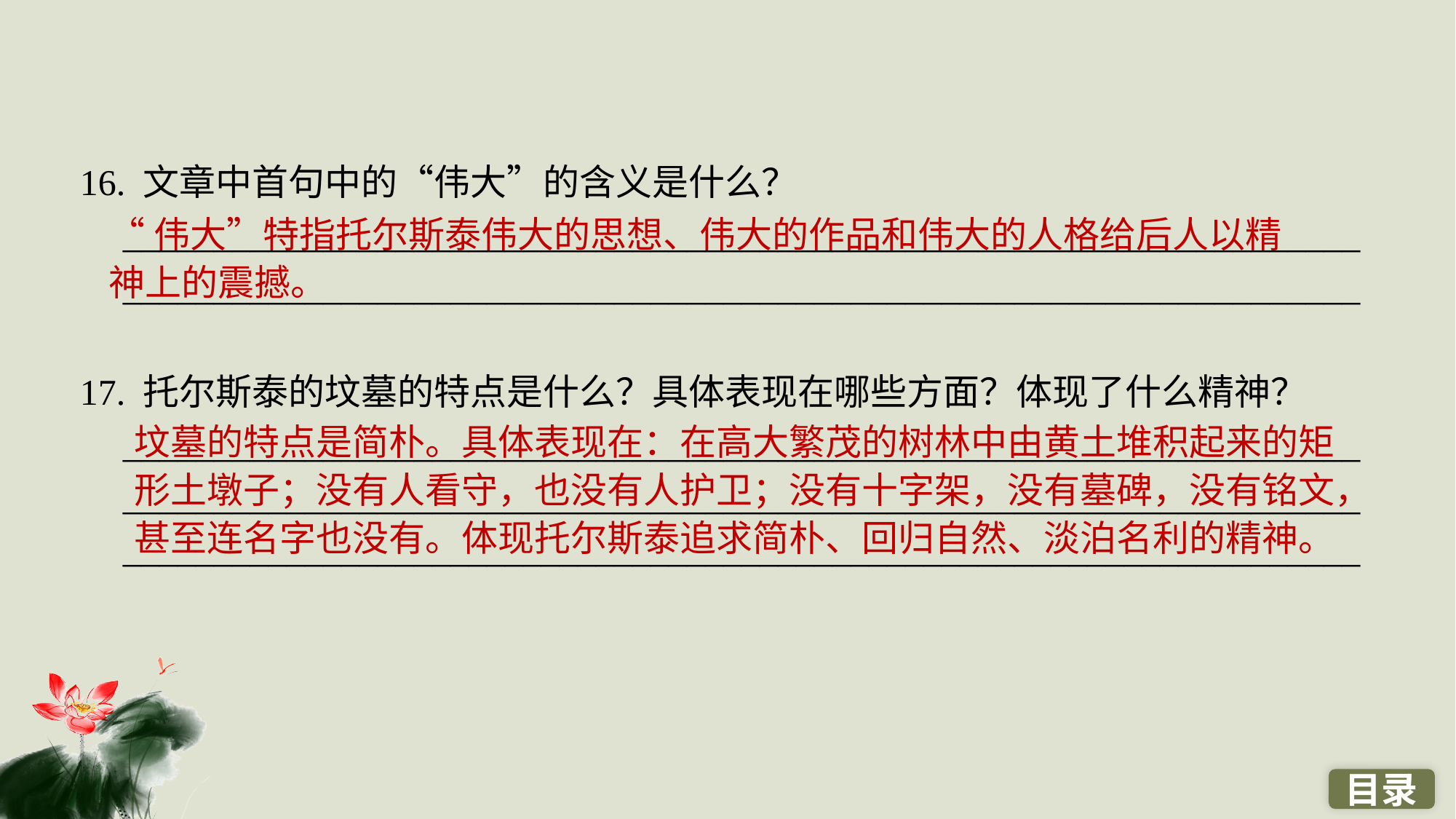

16. 文章中首句中的“伟大”的含义是什么？________________________________________________________________________________________________________________________________________

17. 托尔斯泰的坟墓的特点是什么？具体表现在哪些方面？体现了什么精神？____________________________________________________________________________________________________________________________________________________________________________________________________________
“伟大”特指托尔斯泰伟大的思想、伟大的作品和伟大的人格给后人以精神上的震撼。
坟墓的特点是简朴。具体表现在：在高大繁茂的树林中由黄土堆积起来的矩形土墩子；没有人看守，也没有人护卫；没有十字架，没有墓碑，没有铭文，甚至连名字也没有。体现托尔斯泰追求简朴、回归自然、淡泊名利的精神。